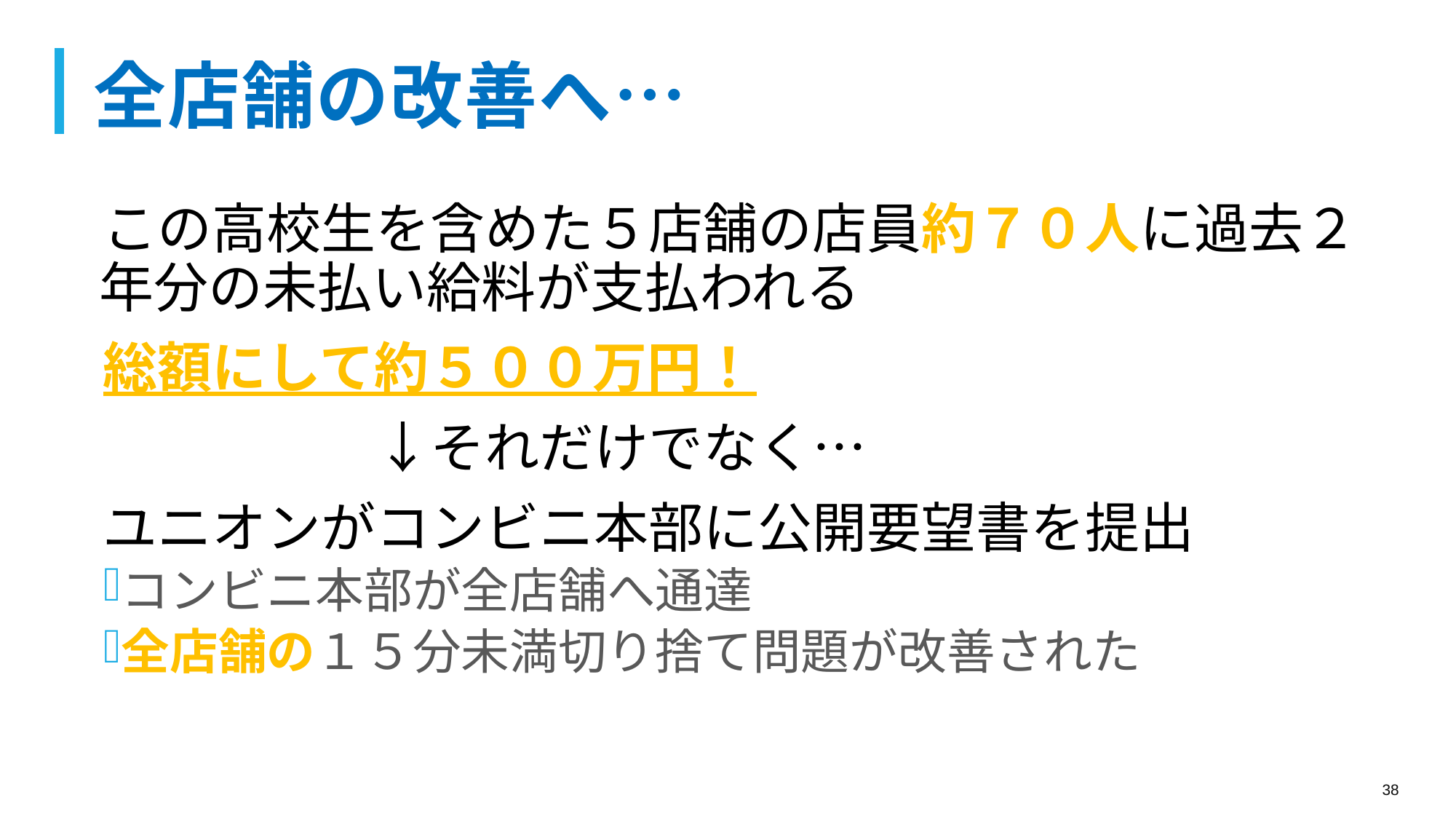

# 全店舗の改善へ…
この高校生を含めた５店舗の店員約７０人に過去２年分の未払い給料が支払われる
総額にして約５００万円！
　　　　　↓それだけでなく…
ユニオンがコンビニ本部に公開要望書を提出
コンビニ本部が全店舗へ通達
全店舗の１５分未満切り捨て問題が改善された

38